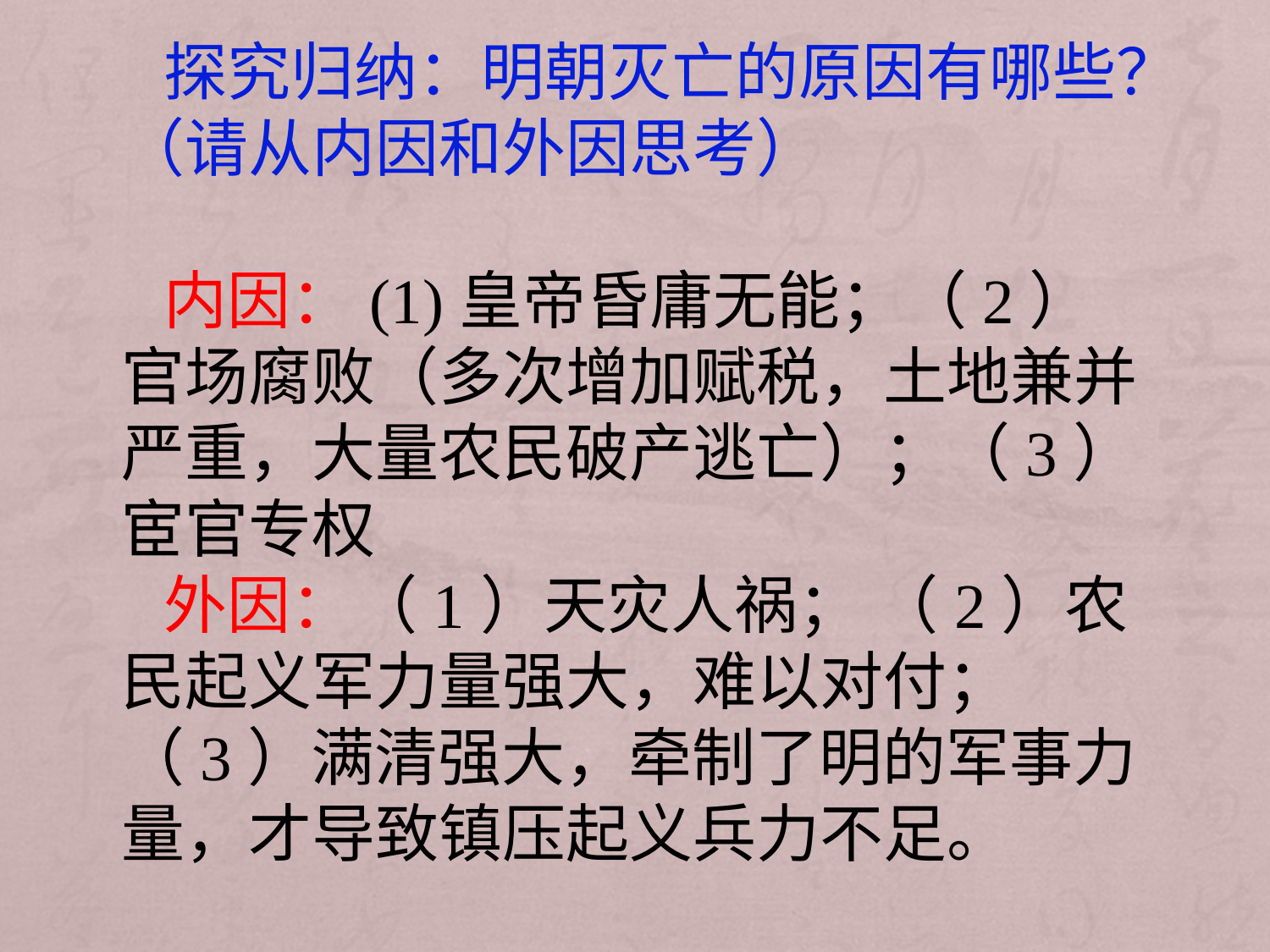

探究归纳：明朝灭亡的原因有哪些？（请从内因和外因思考）

内因：(1)皇帝昏庸无能；（2）官场腐败（多次增加赋税，土地兼并严重，大量农民破产逃亡）；（3）宦官专权
外因：（1）天灾人祸； （2）农民起义军力量强大，难以对付；（3）满清强大，牵制了明的军事力量，才导致镇压起义兵力不足。